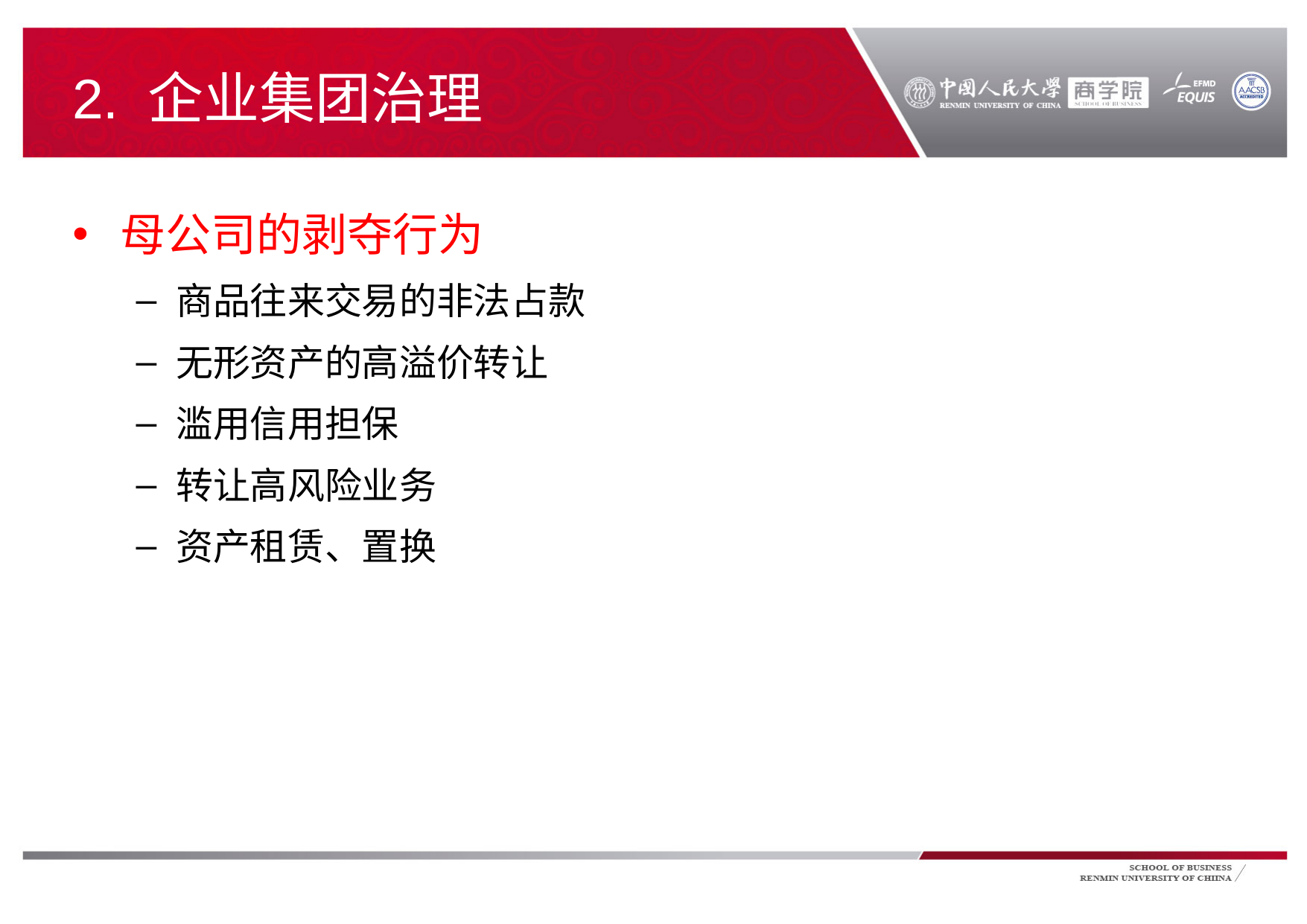

# 2. 企业集团治理
母公司的剥夺行为
商品往来交易的非法占款
无形资产的高溢价转让
滥用信用担保
转让高风险业务
资产租赁、置换